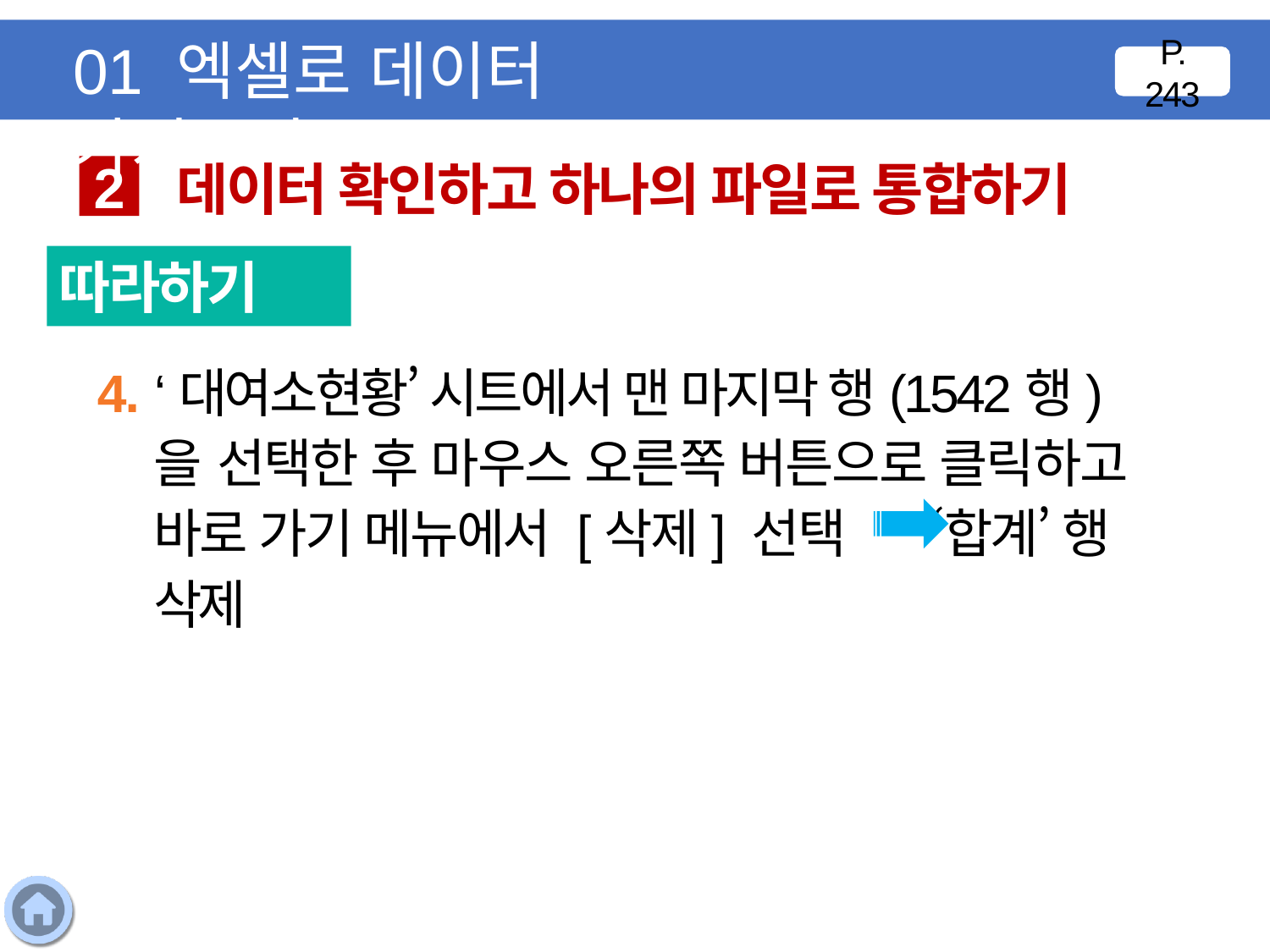

01 엑셀로 데이터 가져오기
P. 243
데이터 확인하고 하나의 파일로 통합하기
2
따라하기
4. ‘대여소현황’ 시트에서 맨 마지막 행(1542행)을 선택한 후 마우스 오른쪽 버튼으로 클릭하고 바로 가기 메뉴에서 [삭제] 선택       ‘합계’ 행 삭제